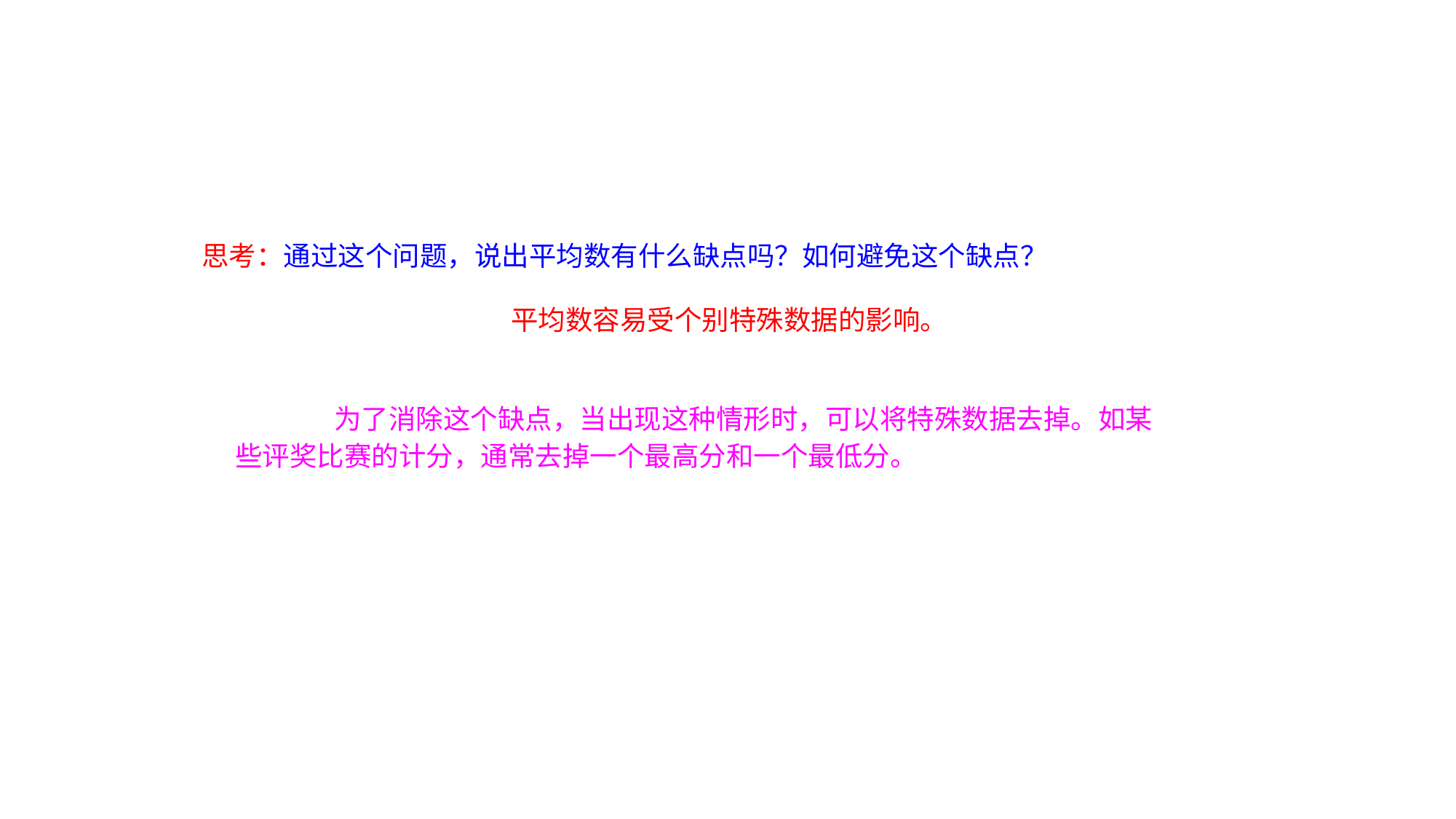

思考：通过这个问题，说出平均数有什么缺点吗？如何避免这个缺点？
平均数容易受个别特殊数据的影响。
        为了消除这个缺点，当出现这种情形时，可以将特殊数据去掉。如某些评奖比赛的计分，通常去掉一个最高分和一个最低分。